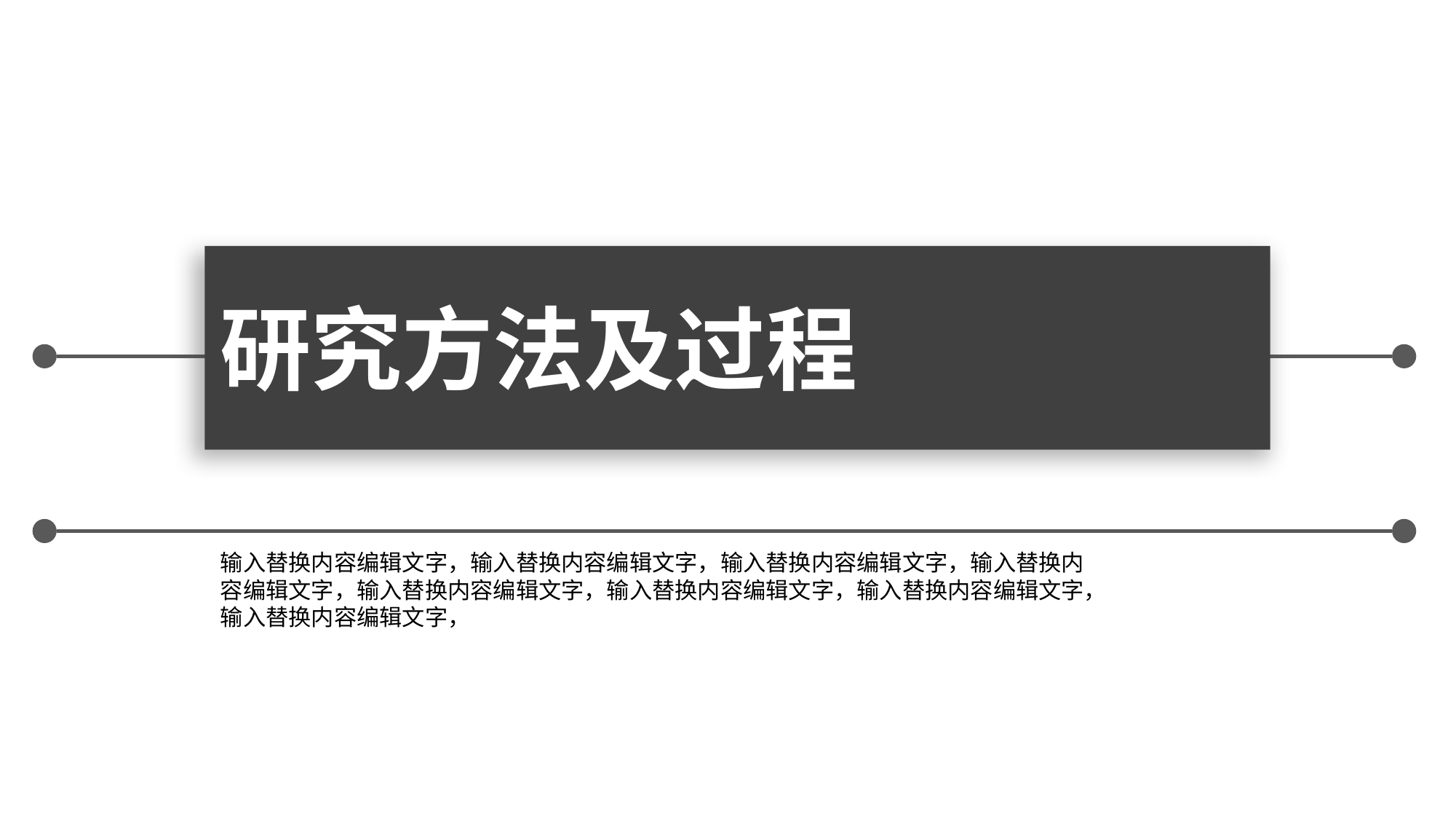

研究方法及过程
输入替换内容编辑文字，输入替换内容编辑文字，输入替换内容编辑文字，输入替换内容编辑文字，输入替换内容编辑文字，输入替换内容编辑文字，输入替换内容编辑文字，输入替换内容编辑文字，